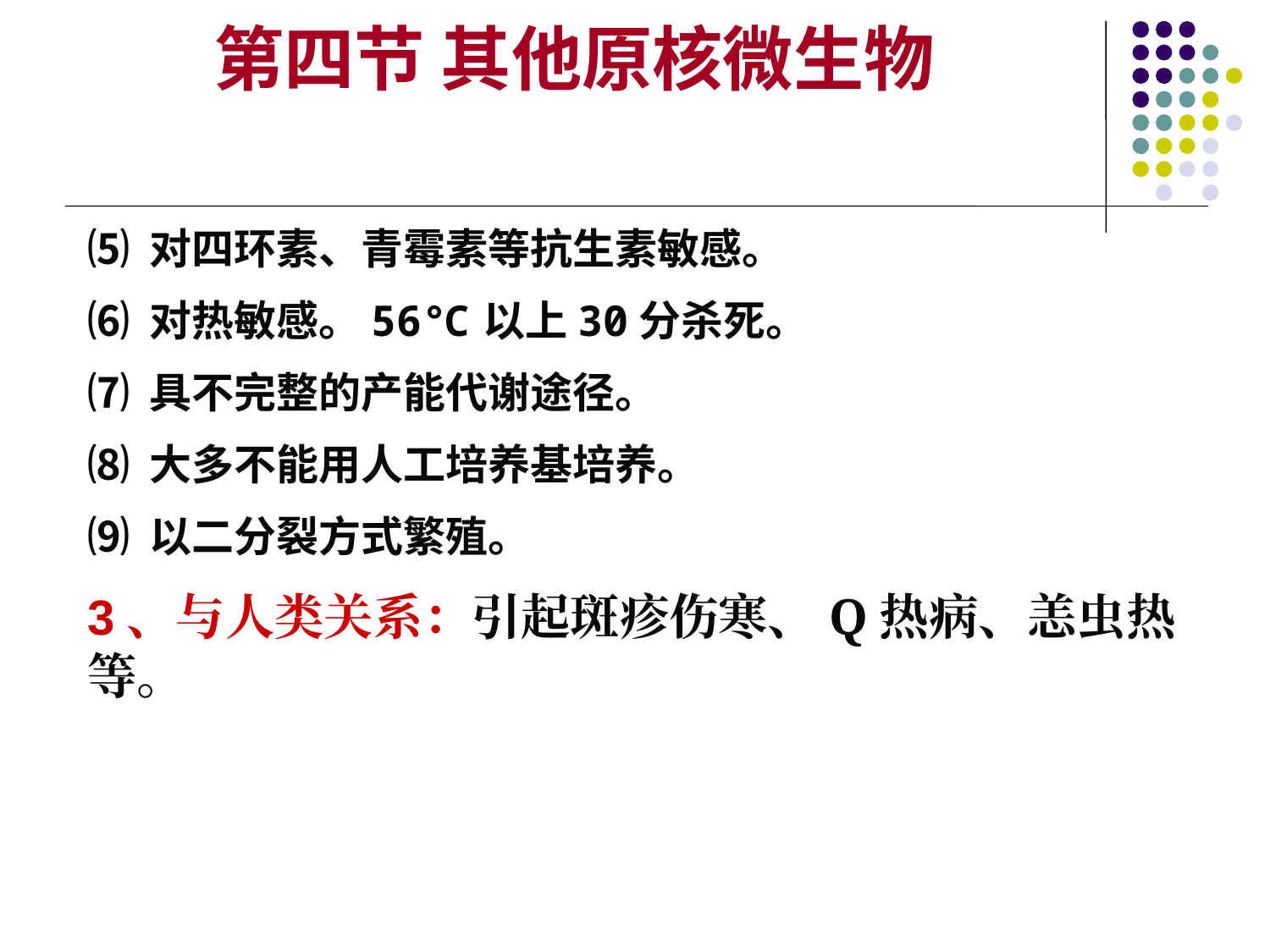

第四节 其他原核微生物
⑸ 对四环素、青霉素等抗生素敏感。
⑹ 对热敏感。56℃以上30分杀死。
⑺ 具不完整的产能代谢途径。
⑻ 大多不能用人工培养基培养。
⑼ 以二分裂方式繁殖。
3、与人类关系：引起斑疹伤寒、Q热病、恙虫热等。